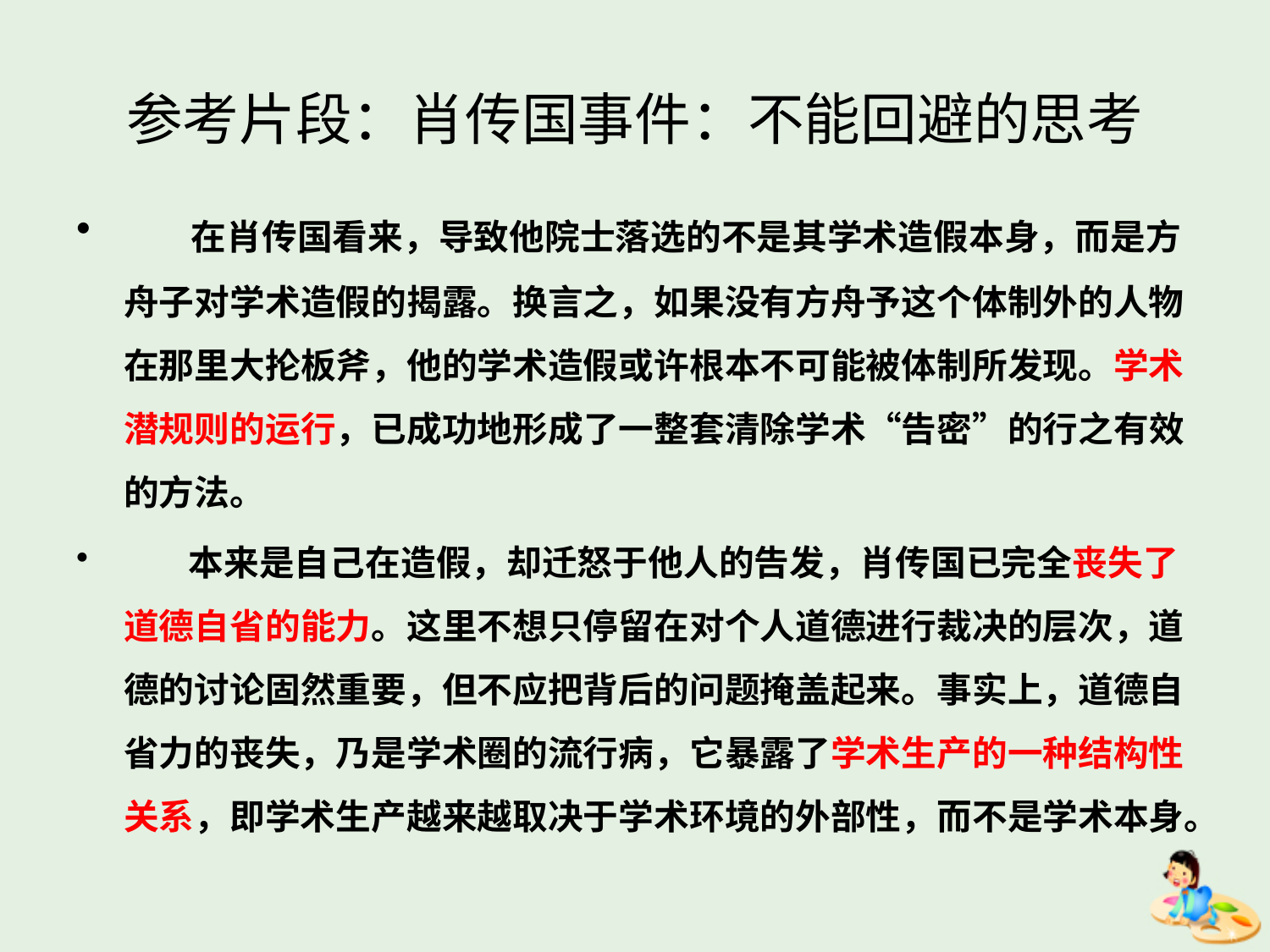

# 参考片段：肖传国事件：不能回避的思考
      在肖传国看来，导致他院士落选的不是其学术造假本身，而是方舟子对学术造假的揭露。换言之，如果没有方舟予这个体制外的人物在那里大抡板斧，他的学术造假或许根本不可能被体制所发现。学术潜规则的运行，已成功地形成了一整套清除学术“告密”的行之有效的方法。
       本来是自己在造假，却迁怒于他人的告发，肖传国已完全丧失了道德自省的能力。这里不想只停留在对个人道德进行裁决的层次，道德的讨论固然重要，但不应把背后的问题掩盖起来。事实上，道德自省力的丧失，乃是学术圈的流行病，它暴露了学术生产的一种结构性关系，即学术生产越来越取决于学术环境的外部性，而不是学术本身。